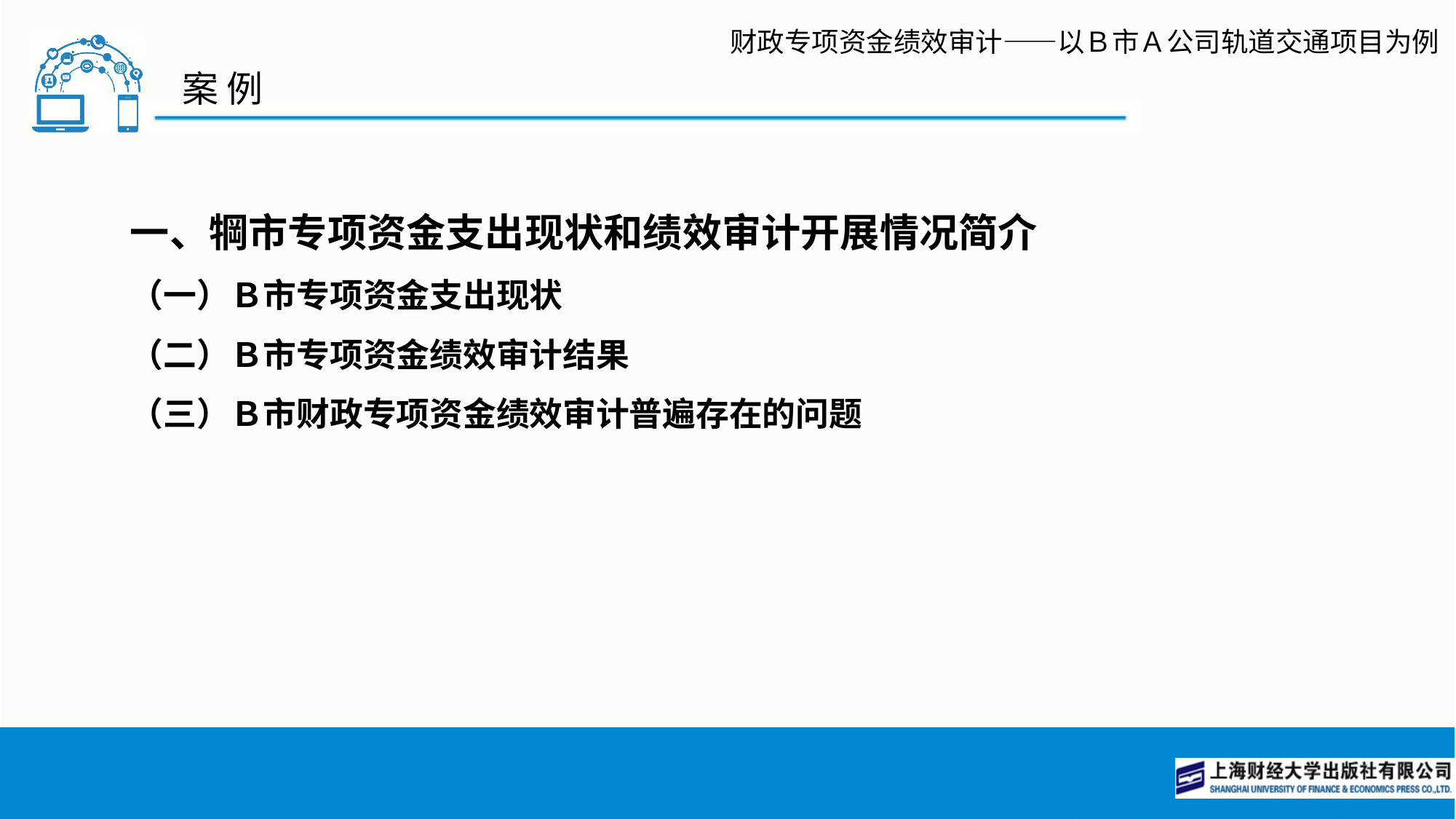

财政专项资金绩效审计——以Ｂ市Ａ公司轨道交通项目为例
# 案 例
一、犅市专项资金支出现状和绩效审计开展情况简介
（一）Ｂ市专项资金支出现状
（二）Ｂ市专项资金绩效审计结果
（三）Ｂ市财政专项资金绩效审计普遍存在的问题